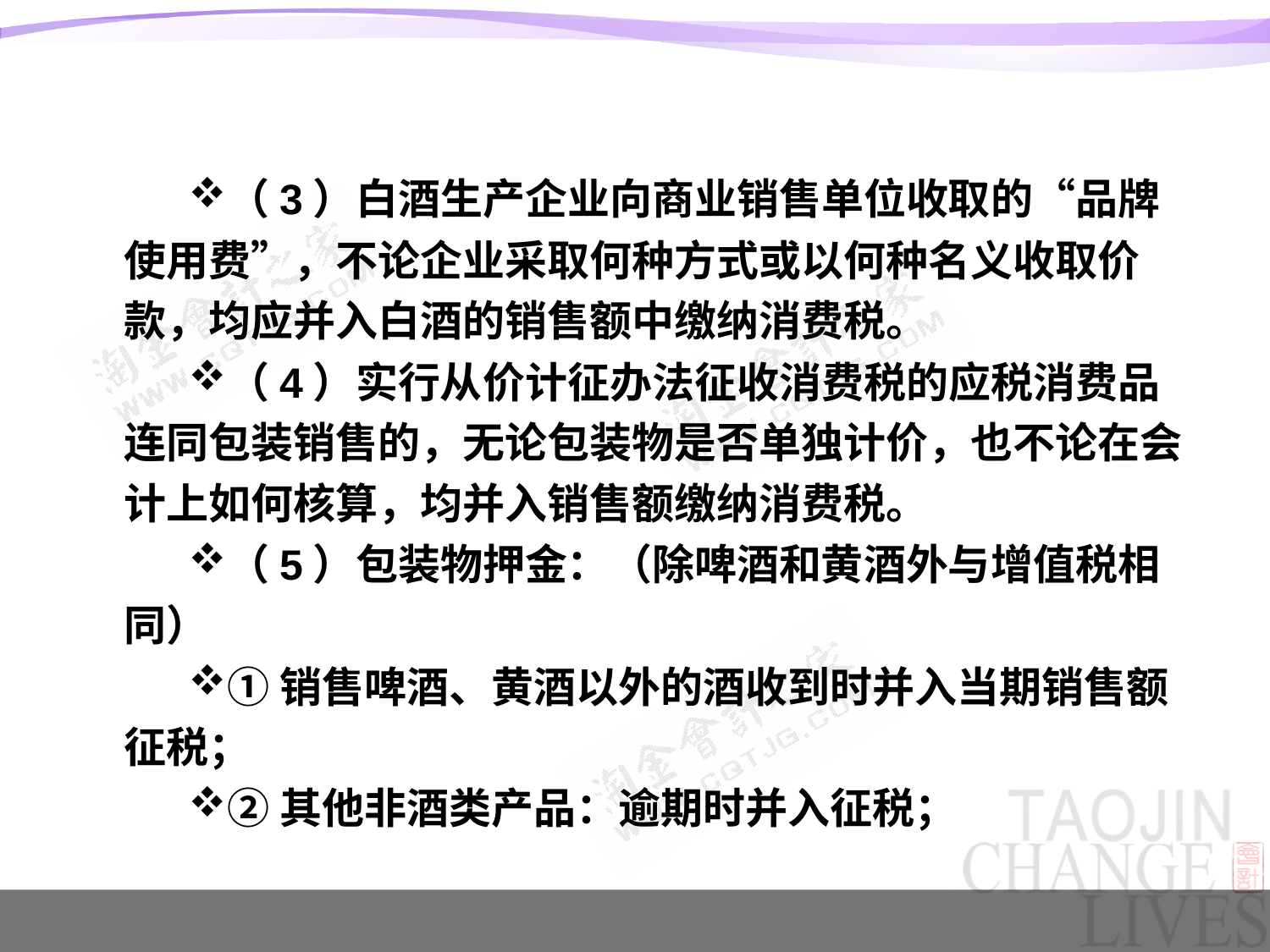

#
（3）白酒生产企业向商业销售单位收取的“品牌使用费”，不论企业采取何种方式或以何种名义收取价款，均应并入白酒的销售额中缴纳消费税。
（4）实行从价计征办法征收消费税的应税消费品连同包装销售的，无论包装物是否单独计价，也不论在会计上如何核算，均并入销售额缴纳消费税。
（5）包装物押金：（除啤酒和黄酒外与增值税相同）
①销售啤酒、黄酒以外的酒收到时并入当期销售额征税；
②其他非酒类产品：逾期时并入征税；